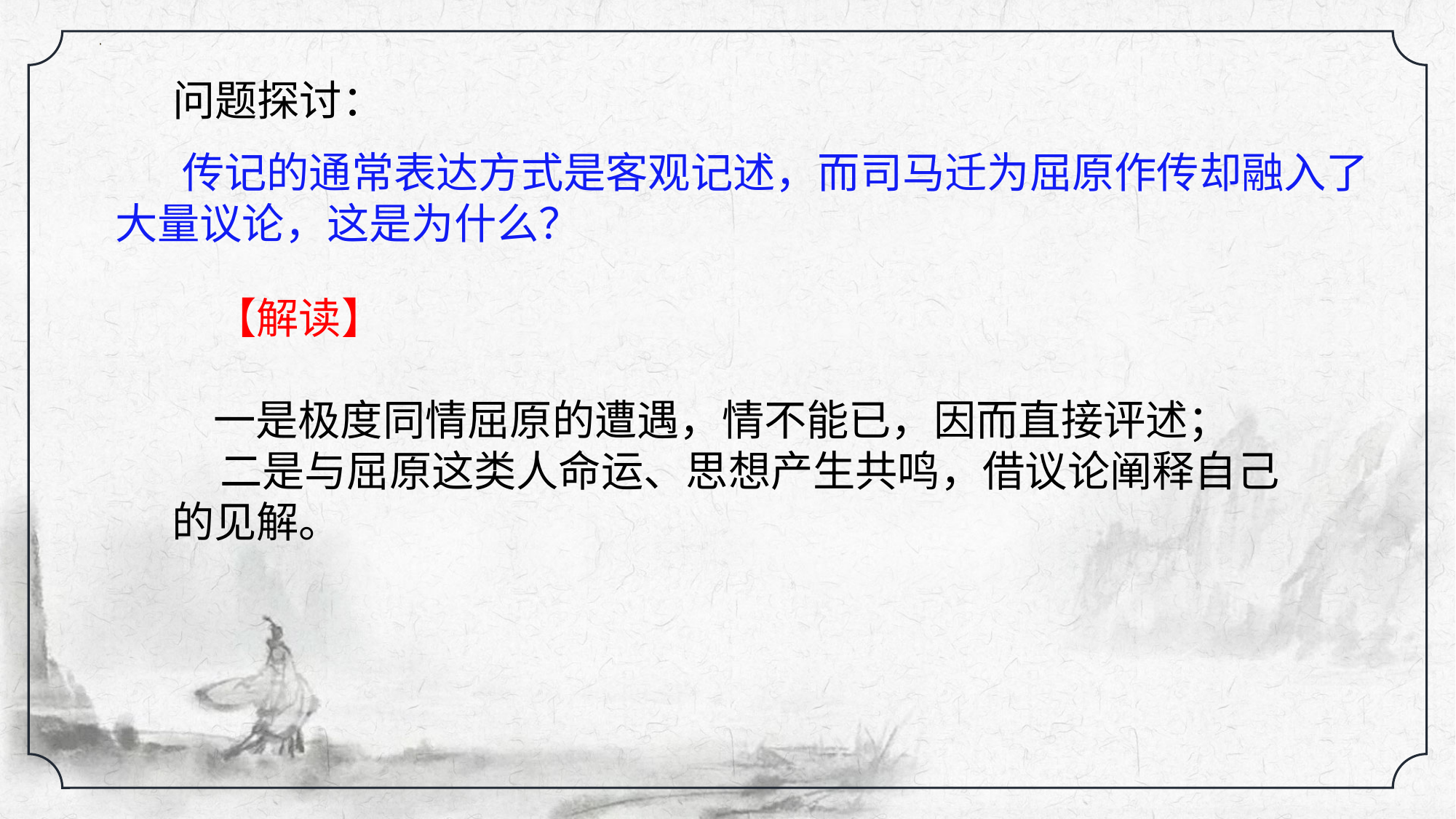

问题探讨：
      传记的通常表达方式是客观记述，而司马迁为屈原作传却融入了大量议论，这是为什么？
　【解读】

    一是极度同情屈原的遭遇，情不能已，因而直接评述；
    二是与屈原这类人命运、思想产生共鸣，借议论阐释自己的见解。